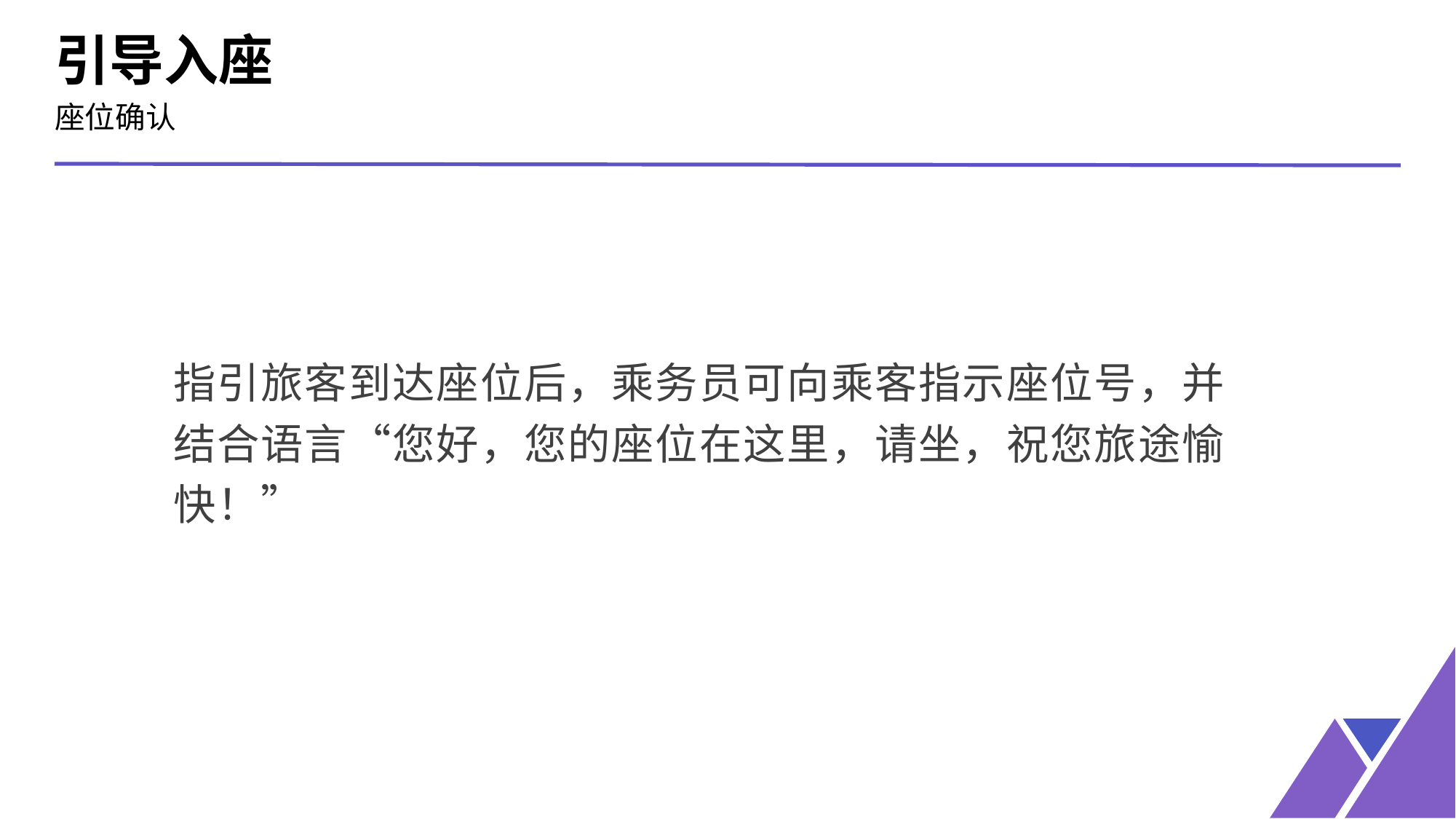

引导入座
座位确认
指引旅客到达座位后，乘务员可向乘客指示座位号，并结合语言“您好，您的座位在这里，请坐，祝您旅途愉快！”